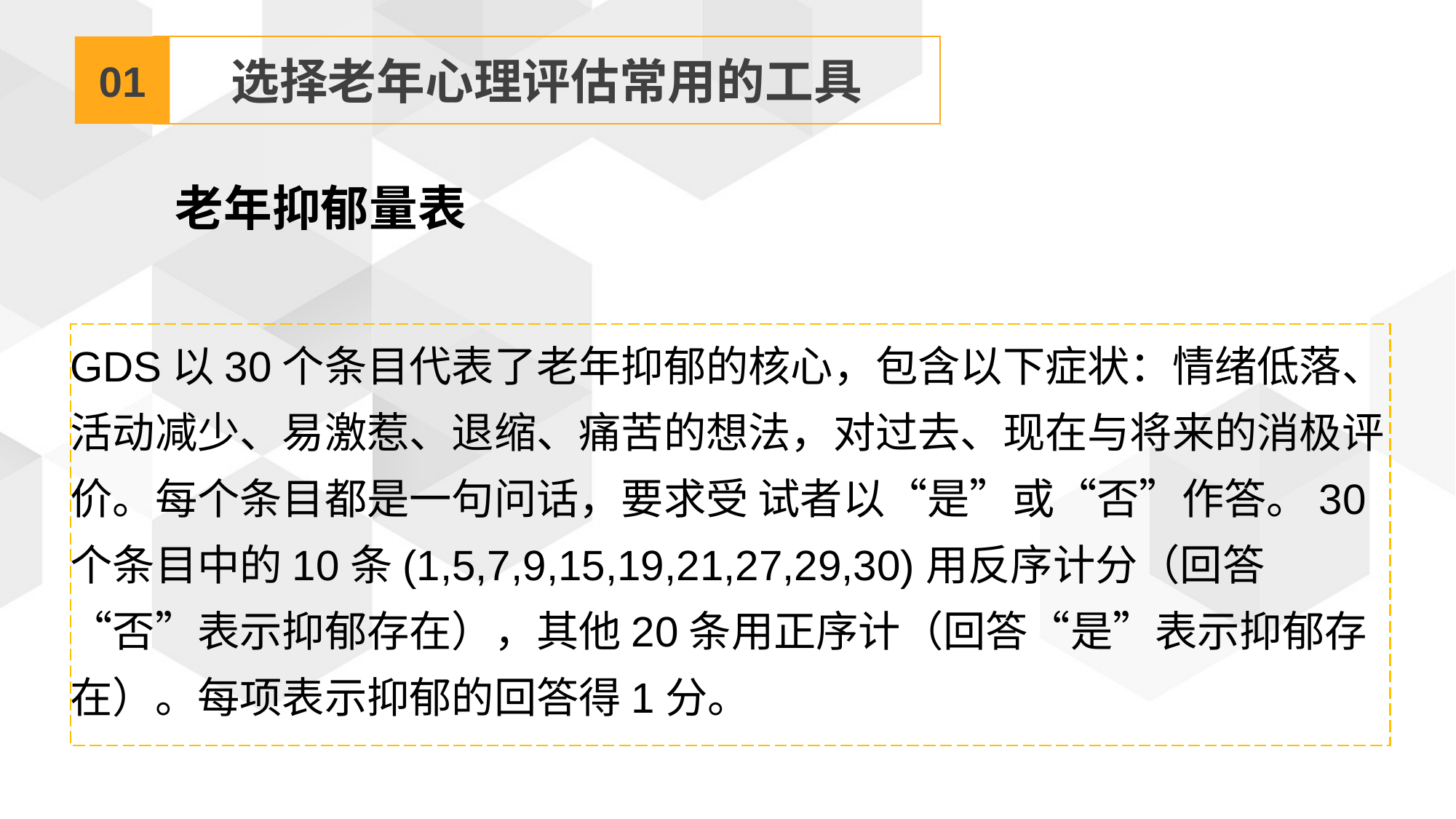

01
选择老年心理评估常用的工具
老年抑郁量表
GDS以30个条目代表了老年抑郁的核心，包含以下症状：情绪低落、活动减少、易激惹、退缩、痛苦的想法，对过去、现在与将来的消极评价。每个条目都是一句问话，要求受 试者以“是”或“否”作答。30个条目中的10条(1,5,7,9,15,19,21,27,29,30)用反序计分（回答“否”表示抑郁存在），其他20条用正序计（回答“是”表示抑郁存在）。每项表示抑郁的回答得1分。